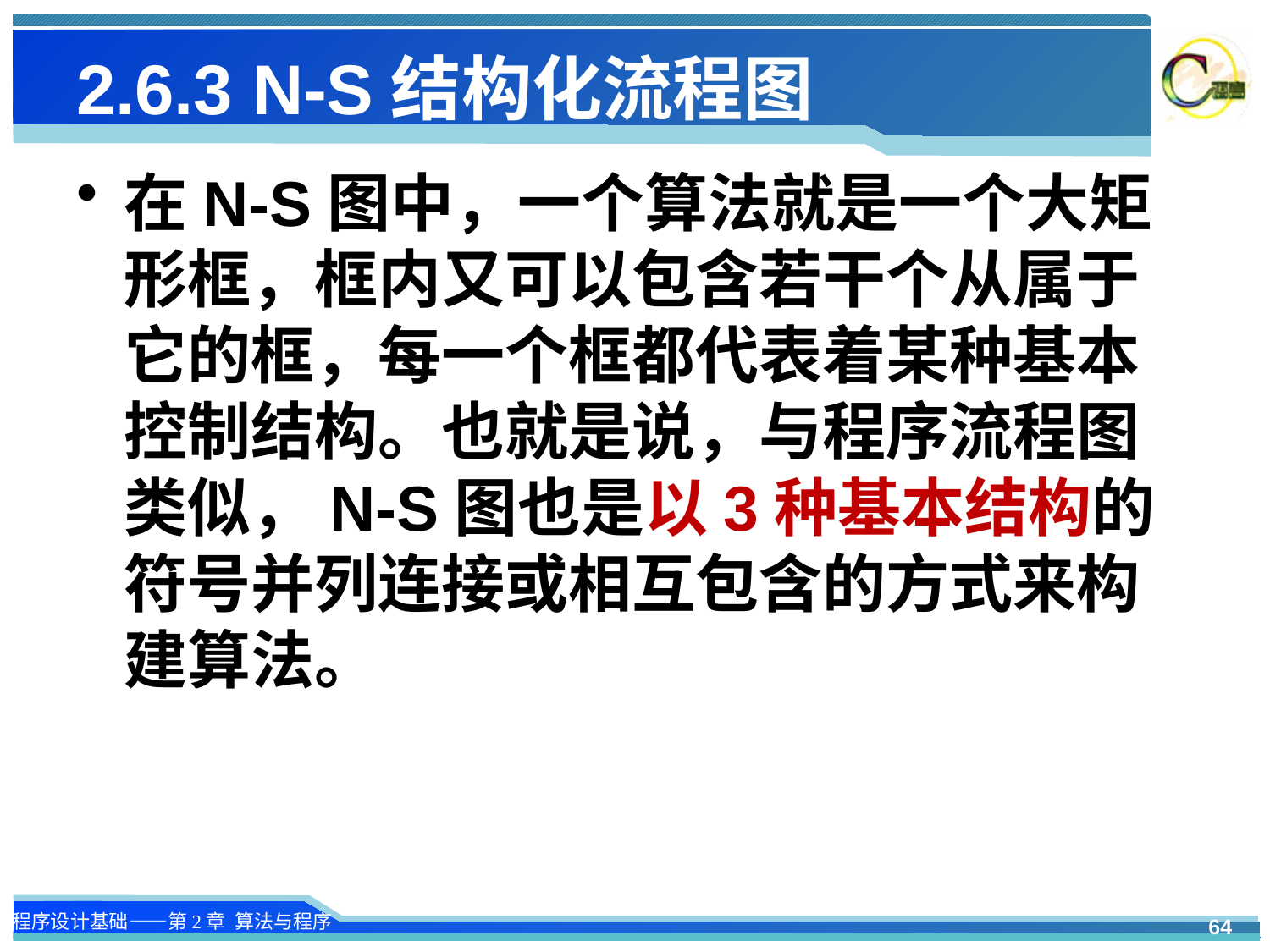

# 2.6.3 N-S结构化流程图
在N-S图中，一个算法就是一个大矩形框，框内又可以包含若干个从属于它的框，每一个框都代表着某种基本控制结构。也就是说，与程序流程图类似，N-S图也是以3种基本结构的符号并列连接或相互包含的方式来构建算法。
64